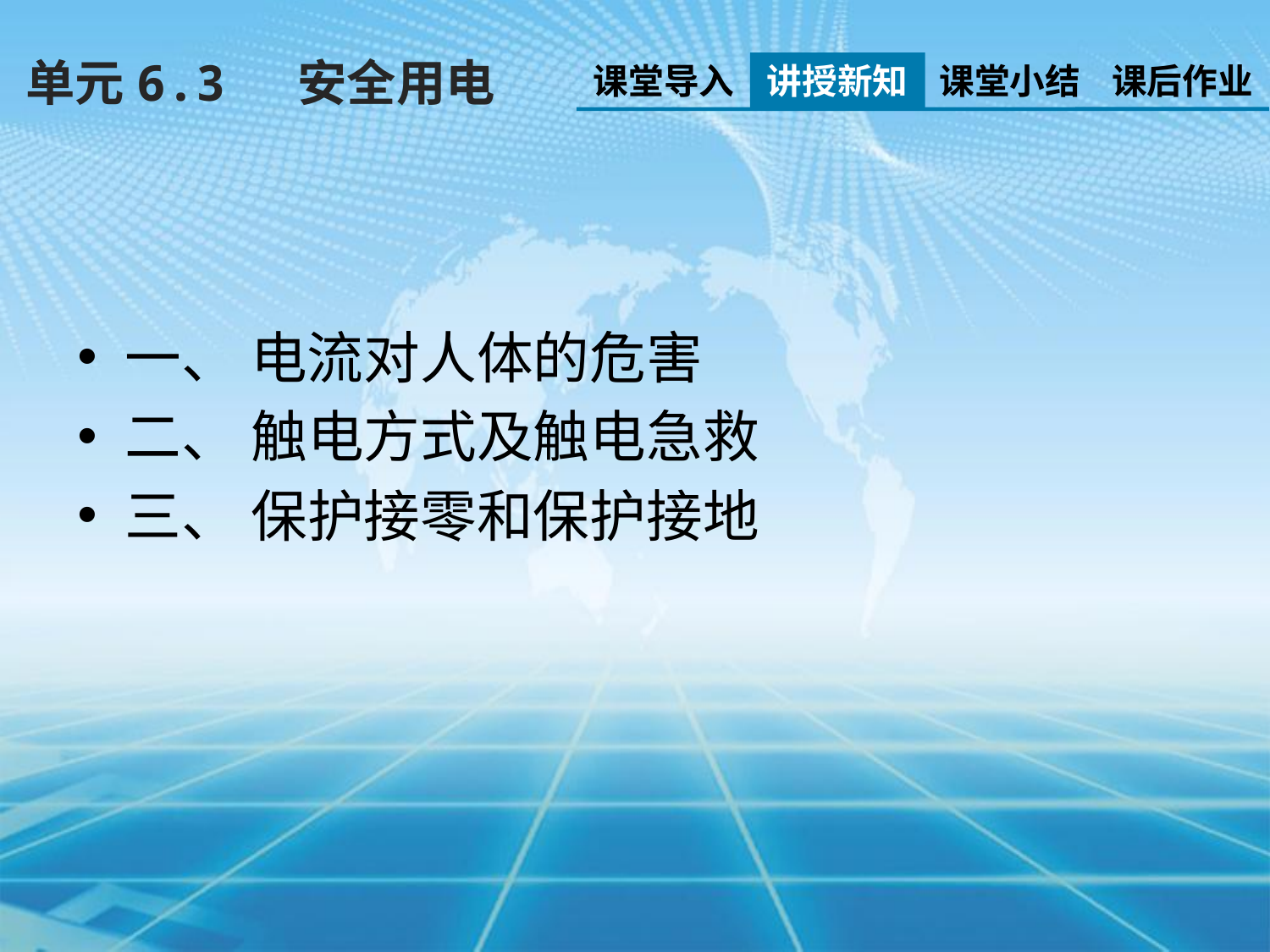

单元6.3　 安全用电
课堂导入
讲授新知
课堂小结
课后作业
一、 电流对人体的危害
二、 触电方式及触电急救
三、 保护接零和保护接地